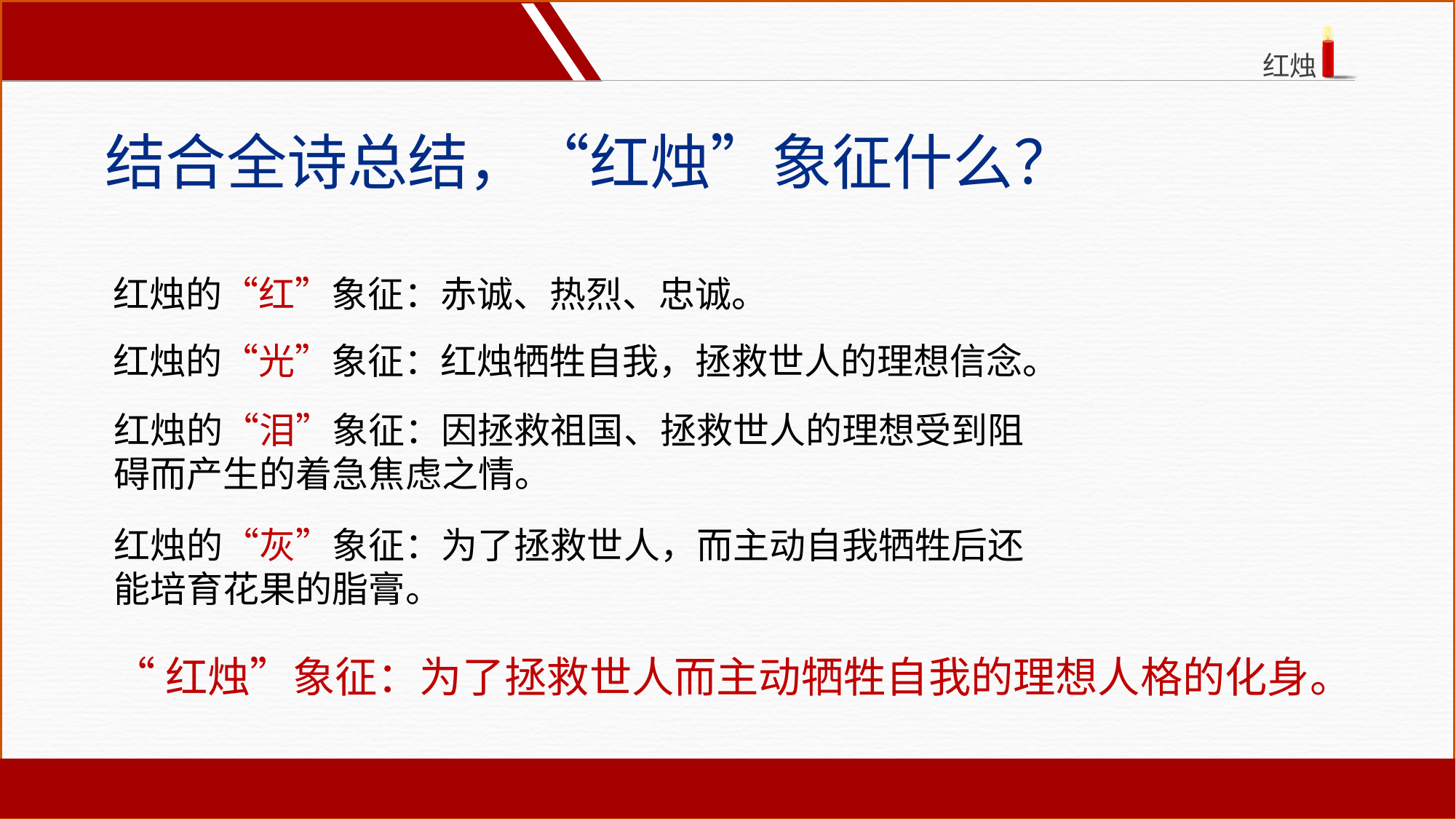

结合全诗总结，“红烛”象征什么？
红烛的“红”象征：赤诚、热烈、忠诚。
红烛的“光”象征：红烛牺牲自我，拯救世人的理想信念。
红烛的“泪”象征：因拯救祖国、拯救世人的理想受到阻碍而产生的着急焦虑之情。
红烛的“灰”象征：为了拯救世人，而主动自我牺牲后还能培育花果的脂膏。
“红烛”象征：为了拯救世人而主动牺牲自我的理想人格的化身。